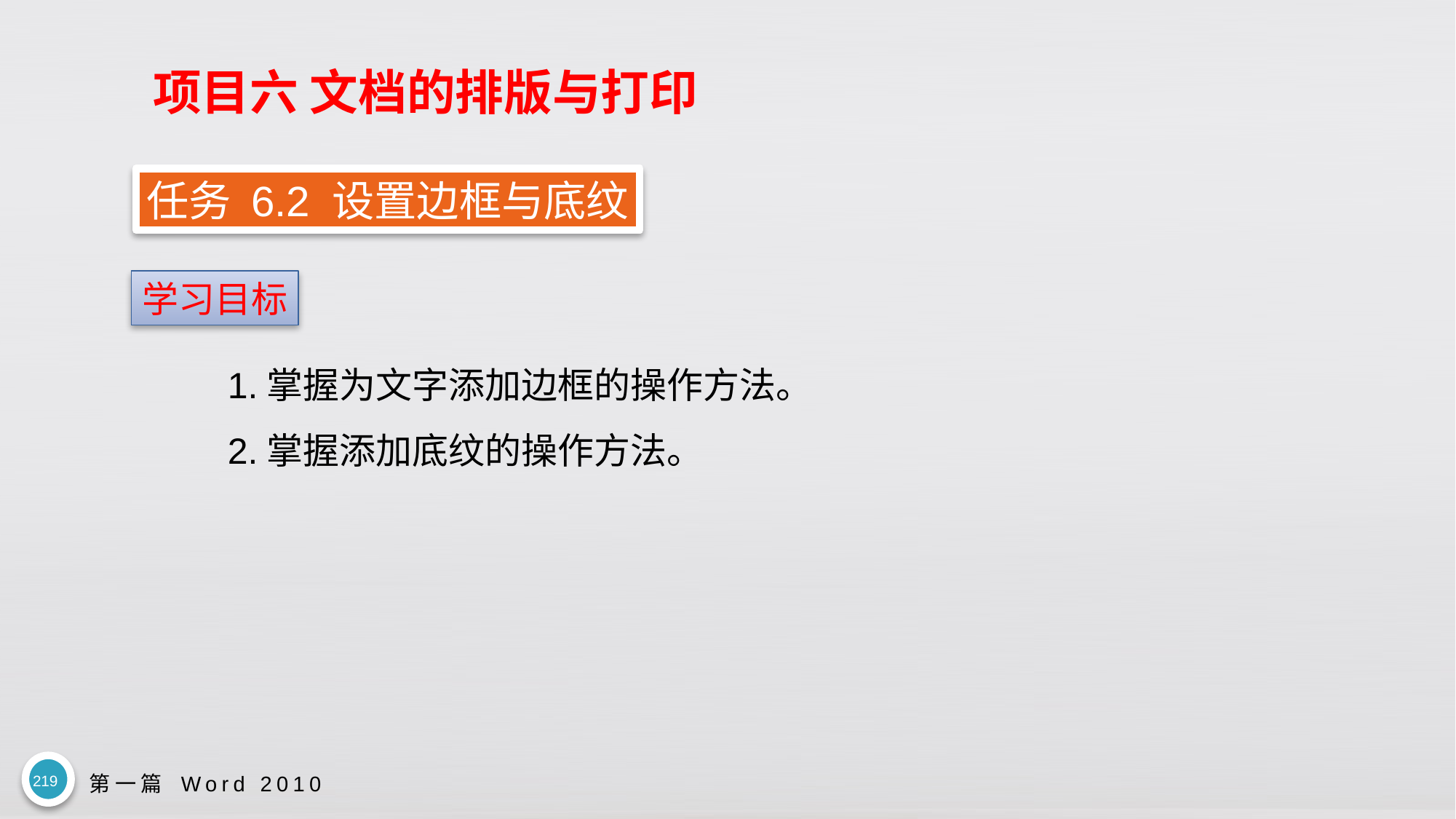

# 项目六 文档的排版与打印
任务 6.2 设置边框与底纹
学习目标
1.掌握为文字添加边框的操作方法。
2.掌握添加底纹的操作方法。
219